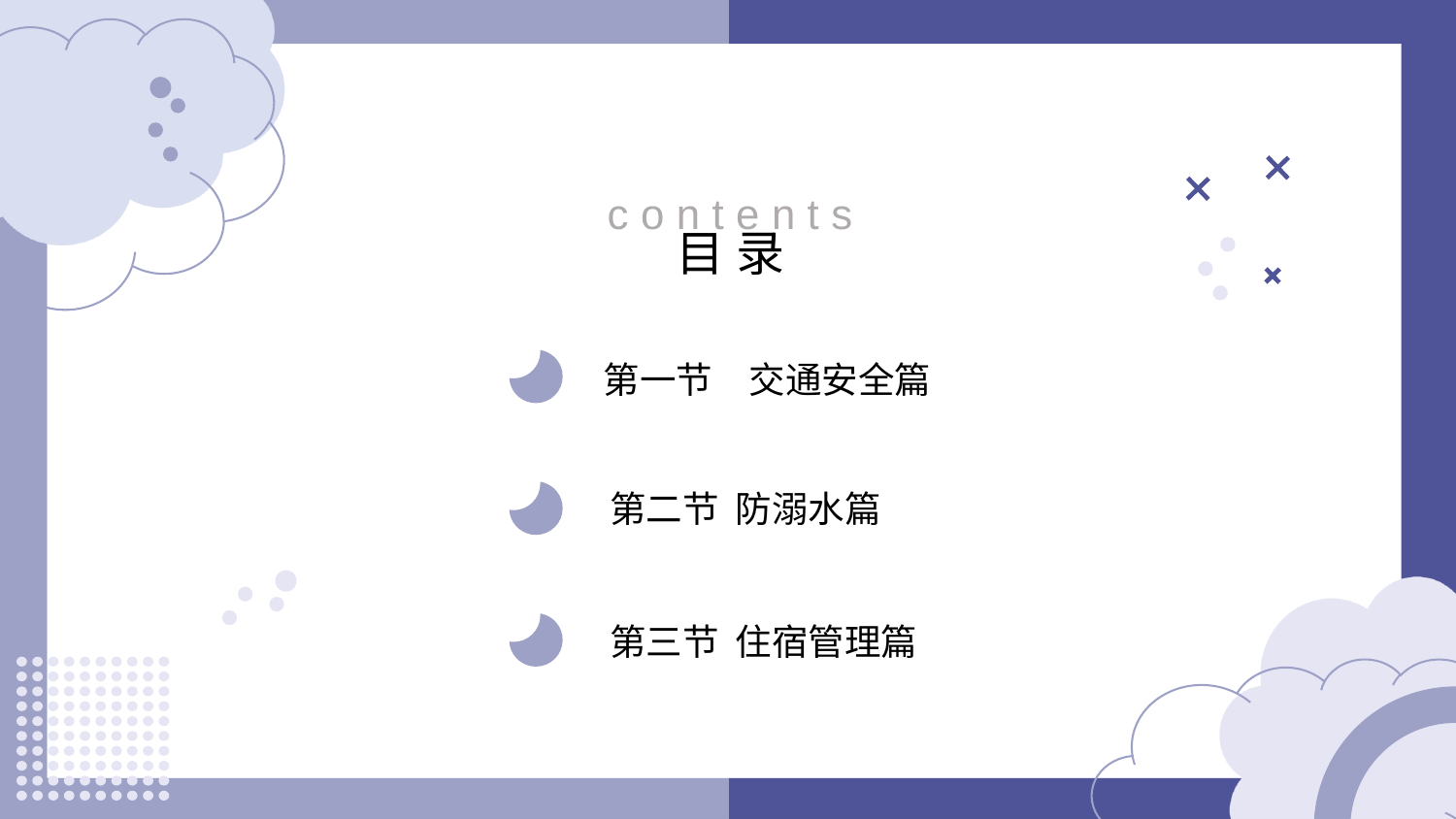

contents
目录

第一节　交通安全篇
第二节  防溺水篇

第三节  住宿管理篇